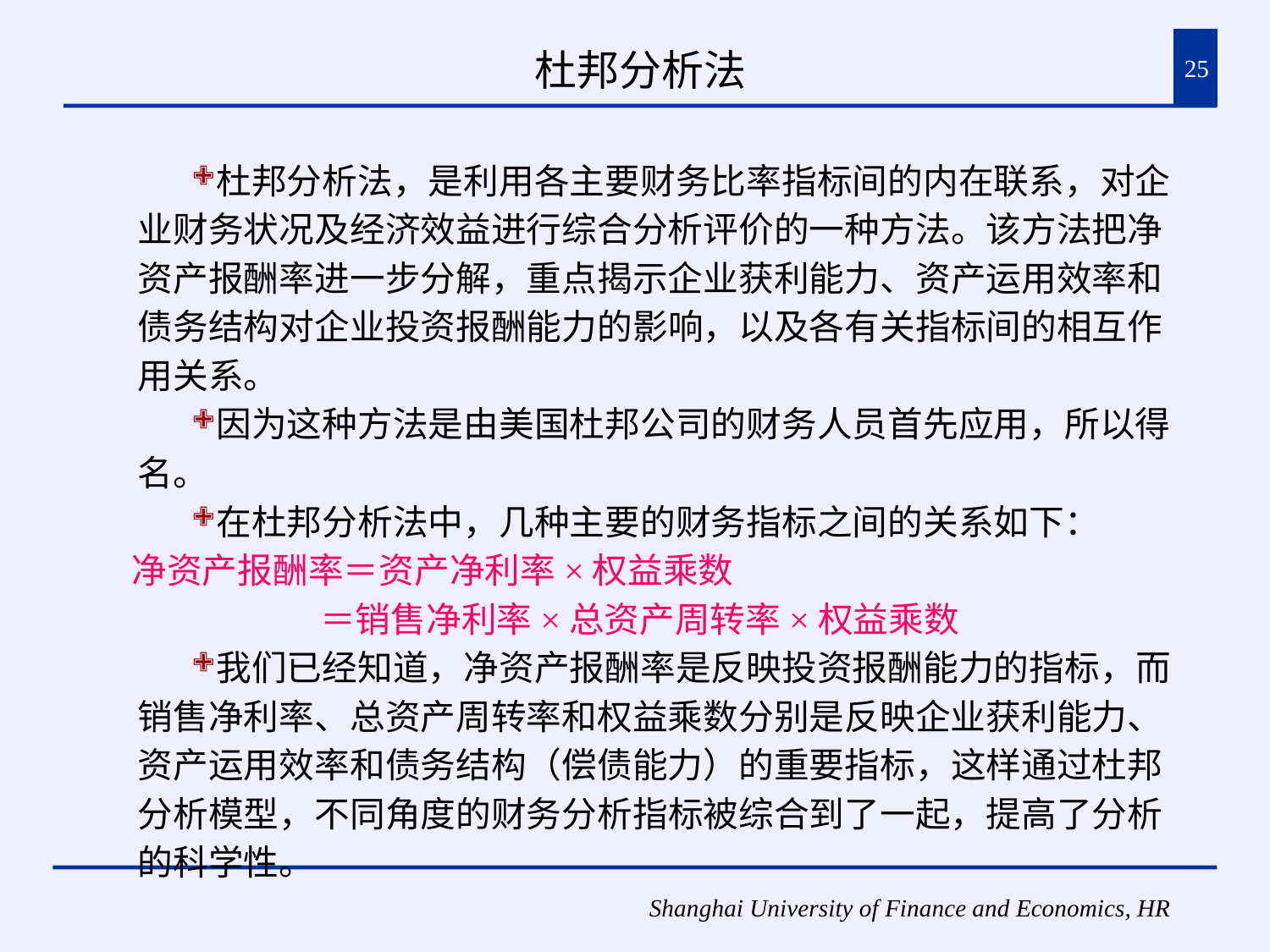

# 杜邦分析法
25
杜邦分析法，是利用各主要财务比率指标间的内在联系，对企业财务状况及经济效益进行综合分析评价的一种方法。该方法把净资产报酬率进一步分解，重点揭示企业获利能力、资产运用效率和债务结构对企业投资报酬能力的影响，以及各有关指标间的相互作用关系。
因为这种方法是由美国杜邦公司的财务人员首先应用，所以得名。
在杜邦分析法中，几种主要的财务指标之间的关系如下：
净资产报酬率＝资产净利率×权益乘数
                       ＝销售净利率×总资产周转率×权益乘数
我们已经知道，净资产报酬率是反映投资报酬能力的指标，而销售净利率、总资产周转率和权益乘数分别是反映企业获利能力、资产运用效率和债务结构（偿债能力）的重要指标，这样通过杜邦分析模型，不同角度的财务分析指标被综合到了一起，提高了分析的科学性。